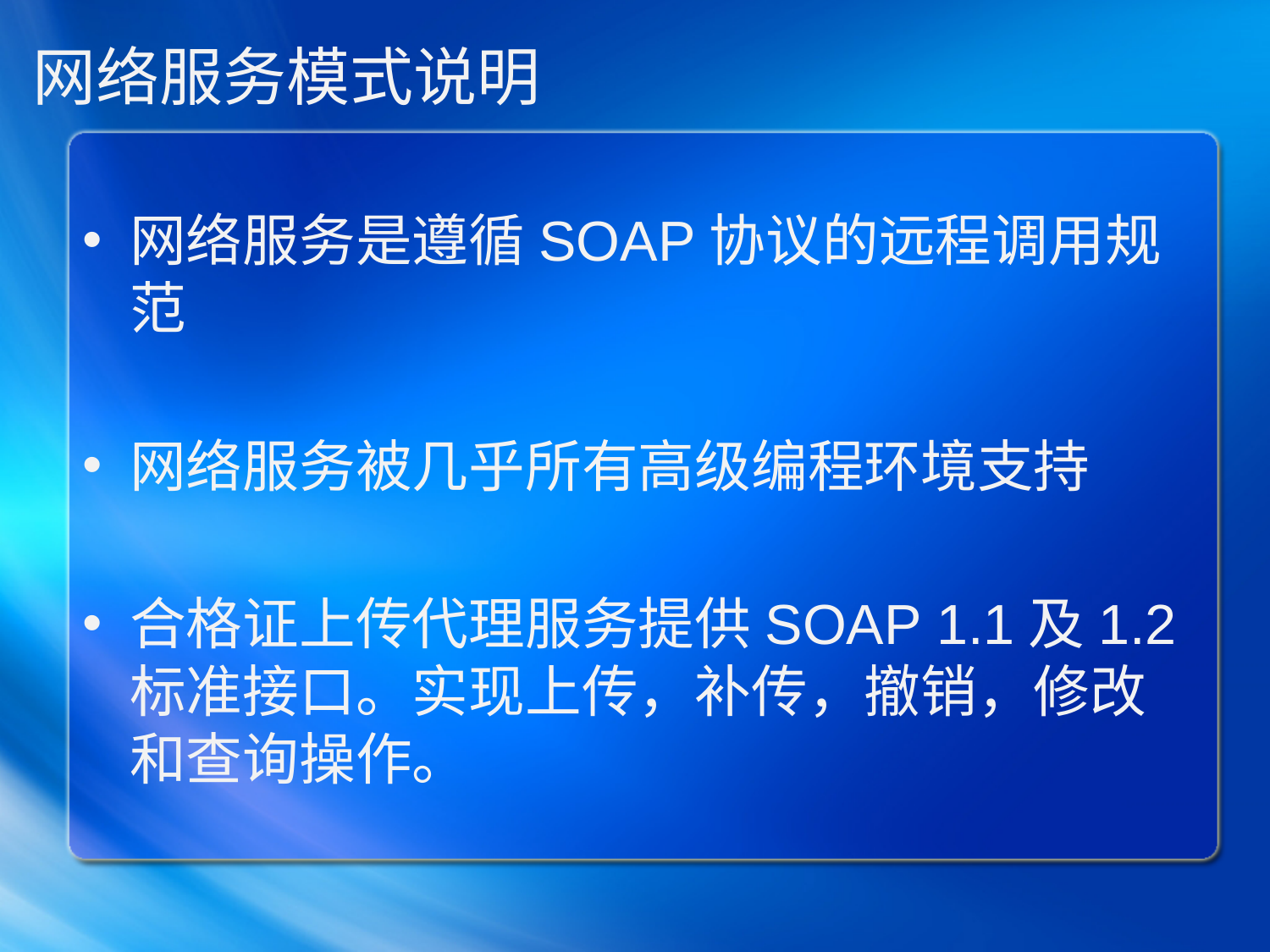

# 网络服务模式说明
网络服务是遵循SOAP协议的远程调用规范

网络服务被几乎所有高级编程环境支持

合格证上传代理服务提供SOAP 1.1及1.2标准接口。实现上传，补传，撤销，修改和查询操作。